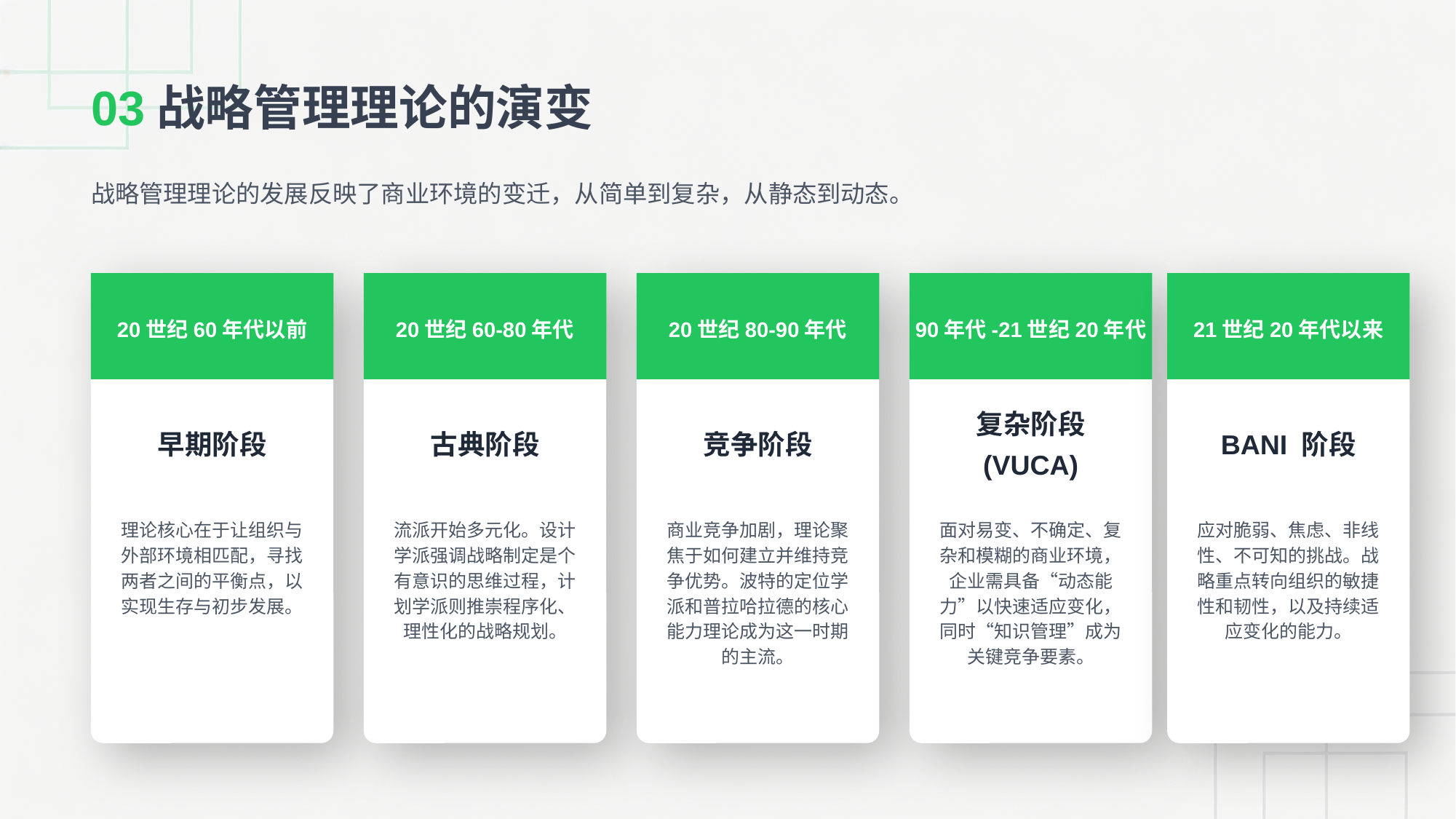

03战略管理理论的演变
战略管理理论的发展反映了商业环境的变迁，从简单到复杂，从静态到动态。

20世纪60年代以前
20世纪60-80年代
20世纪80-90年代
90年代-21世纪20年代
21世纪20年代以来
早期阶段
古典阶段
竞争阶段
复杂阶段 (VUCA)
BANI 阶段
理论核心在于让组织与外部环境相匹配，寻找两者之间的平衡点，以实现生存与初步发展。
流派开始多元化。设计学派强调战略制定是个有意识的思维过程，计划学派则推崇程序化、理性化的战略规划。
商业竞争加剧，理论聚焦于如何建立并维持竞争优势。波特的定位学派和普拉哈拉德的核心能力理论成为这一时期的主流。
面对易变、不确定、复杂和模糊的商业环境，企业需具备“动态能力”以快速适应变化，同时“知识管理”成为关键竞争要素。
应对脆弱、焦虑、非线性、不可知的挑战。战略重点转向组织的敏捷性和韧性，以及持续适应变化的能力。